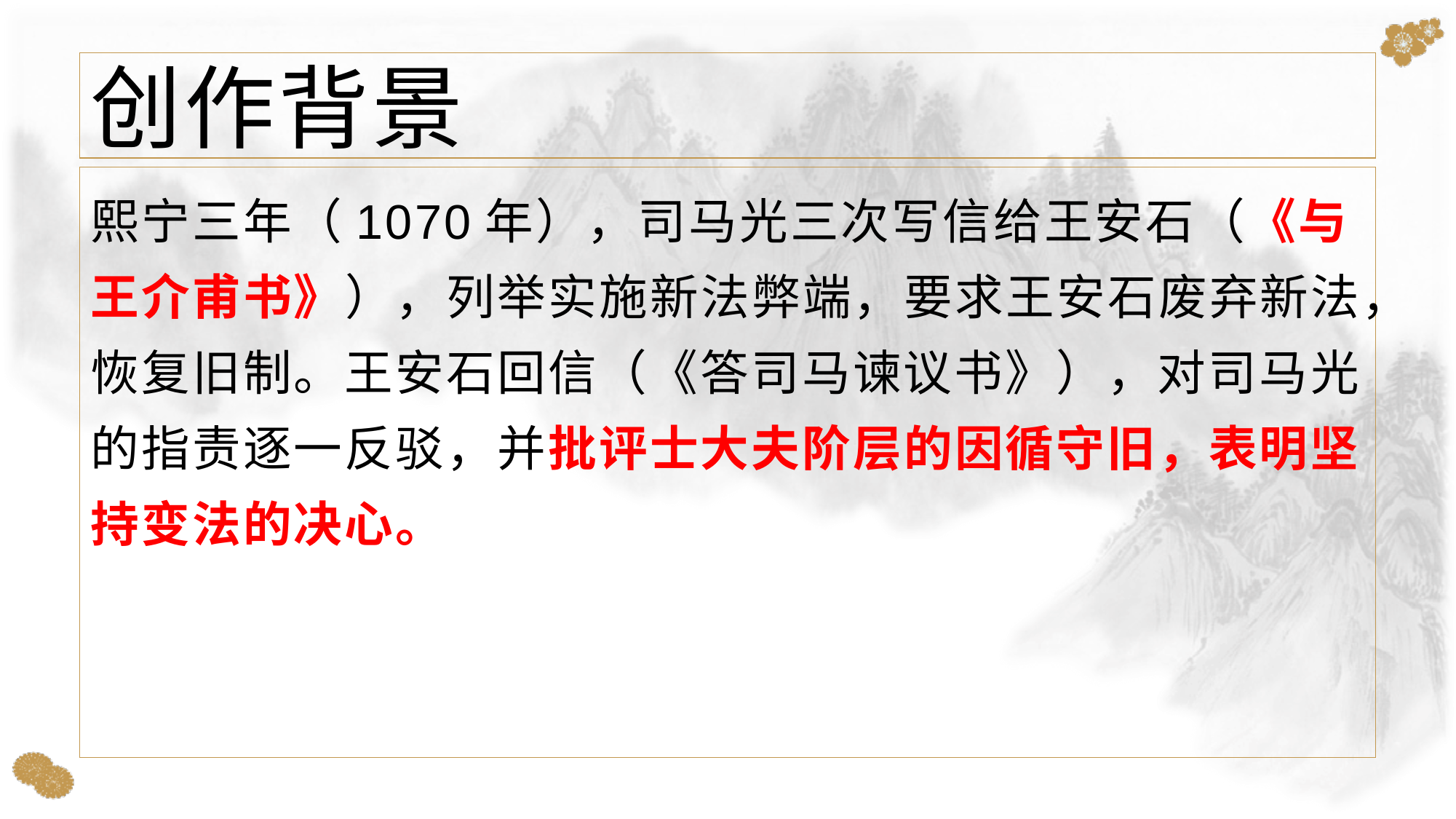

# 创作背景
熙宁三年（1070年），司马光三次写信给王安石（《与王介甫书》），列举实施新法弊端，要求王安石废弃新法，恢复旧制。王安石回信（《答司马谏议书》），对司马光的指责逐一反驳，并批评士大夫阶层的因循守旧，表明坚持变法的决心。